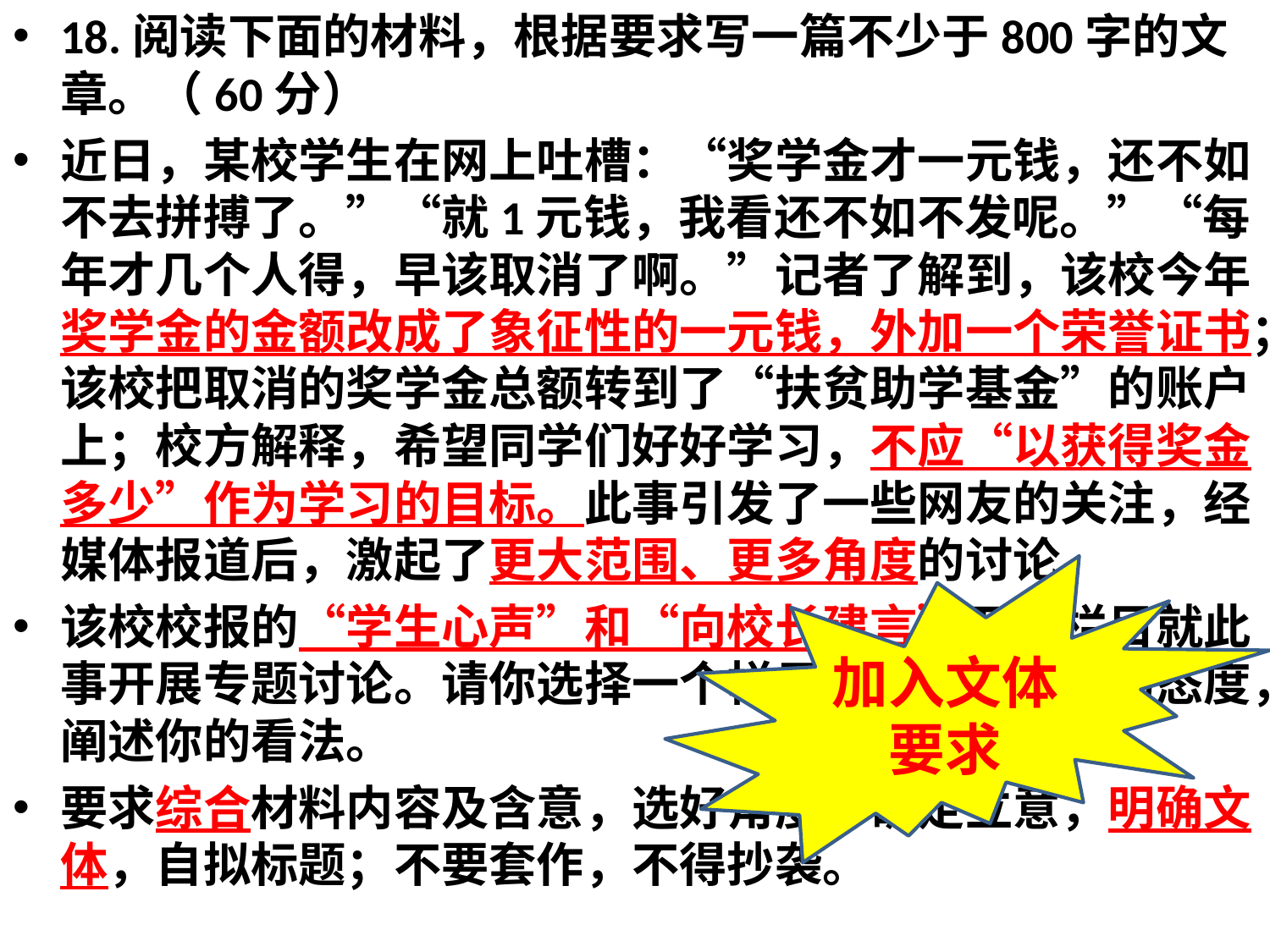

18.阅读下面的材料，根据要求写一篇不少于800字的文章。（60分）
近日，某校学生在网上吐槽：“奖学金才一元钱，还不如不去拼搏了。”“就1元钱，我看还不如不发呢。”“每年才几个人得，早该取消了啊。”记者了解到，该校今年奖学金的金额改成了象征性的一元钱，外加一个荣誉证书；该校把取消的奖学金总额转到了“扶贫助学基金”的账户上；校方解释，希望同学们好好学习，不应“以获得奖金多少”作为学习的目标。此事引发了一些网友的关注，经媒体报道后，激起了更大范围、更多角度的讨论。
该校校报的“学生心声”和“向校长建言”两个栏目就此事开展专题讨论。请你选择一个栏目投稿，表明你的态度，阐述你的看法。
要求综合材料内容及含意，选好角度，确定立意，明确文体，自拟标题；不要套作，不得抄袭。

加入文体要求